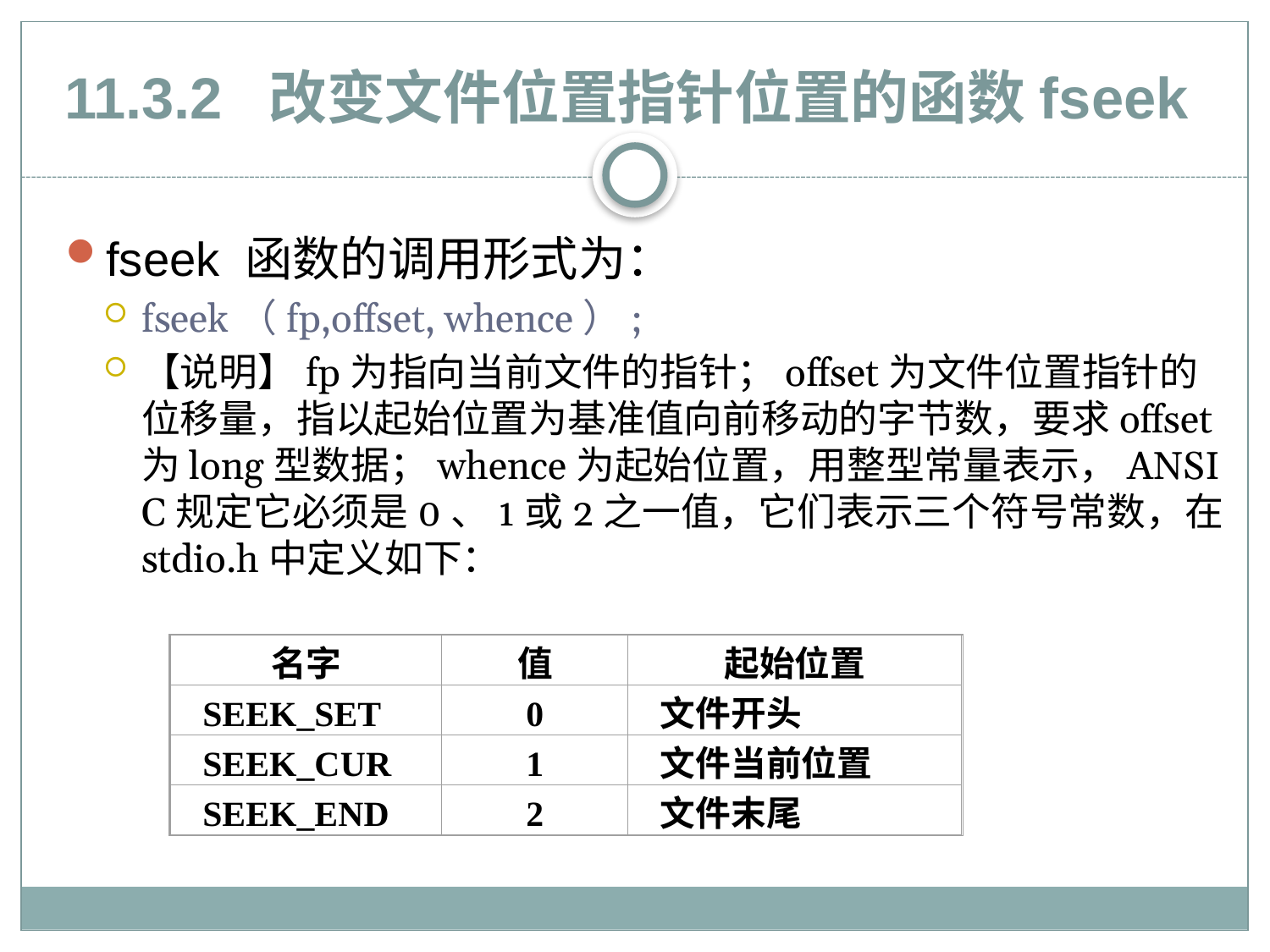

# 11.3.2  改变文件位置指针位置的函数fseek
fseek 函数的调用形式为：
fseek（fp,offset, whence）;
【说明】fp为指向当前文件的指针；offset为文件位置指针的位移量，指以起始位置为基准值向前移动的字节数，要求offset为long型数据；whence为起始位置，用整型常量表示，ANSI C规定它必须是0、1或2之一值，它们表示三个符号常数，在stdio.h中定义如下：

名字

值

起始位置

SEEK_SET

0

文件开头

SEEK_CUR

1

文件当前位置

SEEK_END

2

文件末尾